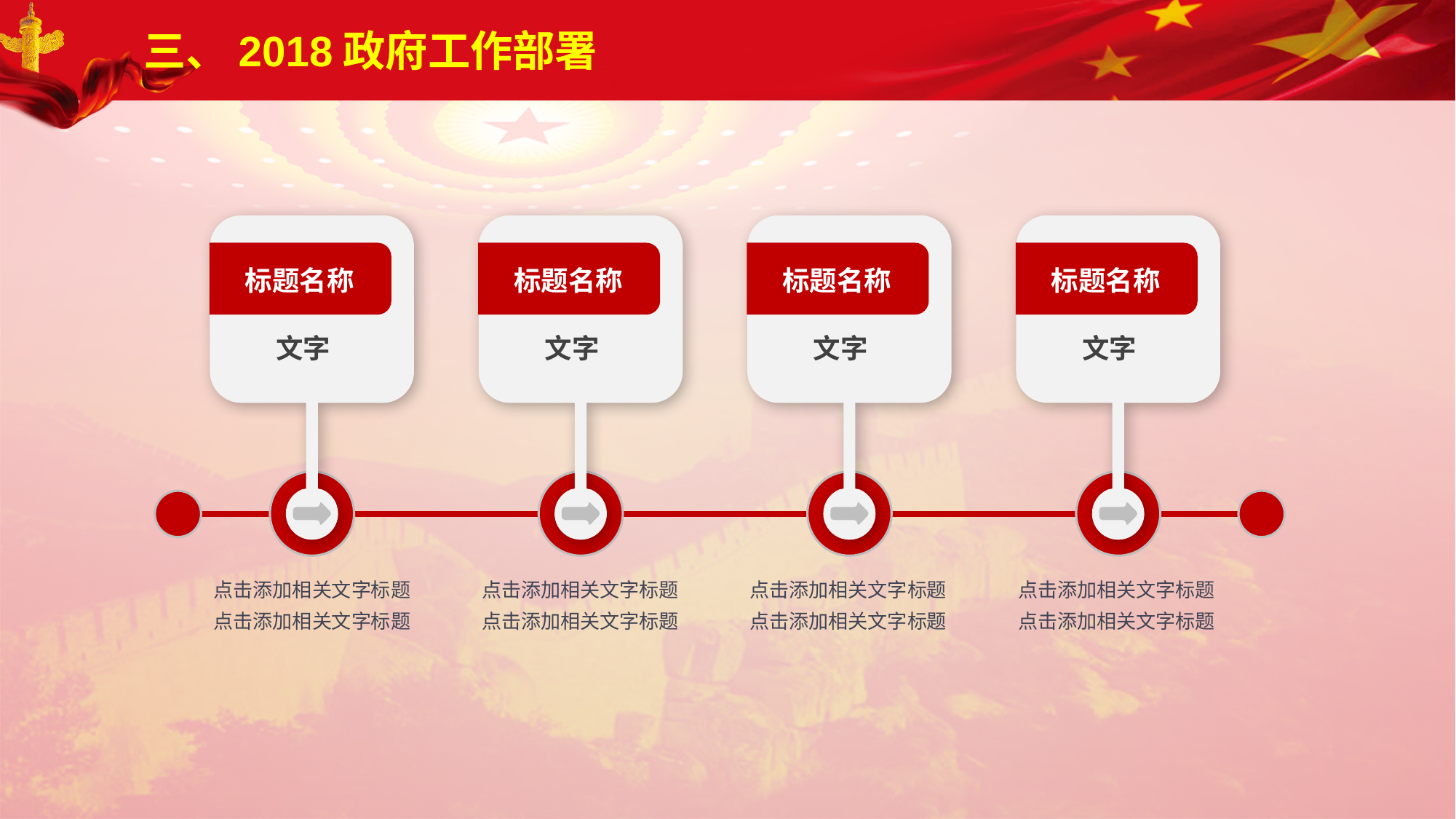

三、2018政府工作部署

标题名称
文字

标题名称
文字

标题名称
文字

标题名称
文字

点击添加相关文字标题
点击添加相关文字标题
点击添加相关文字标题
点击添加相关文字标题
点击添加相关文字标题
点击添加相关文字标题
点击添加相关文字标题
点击添加相关文字标题